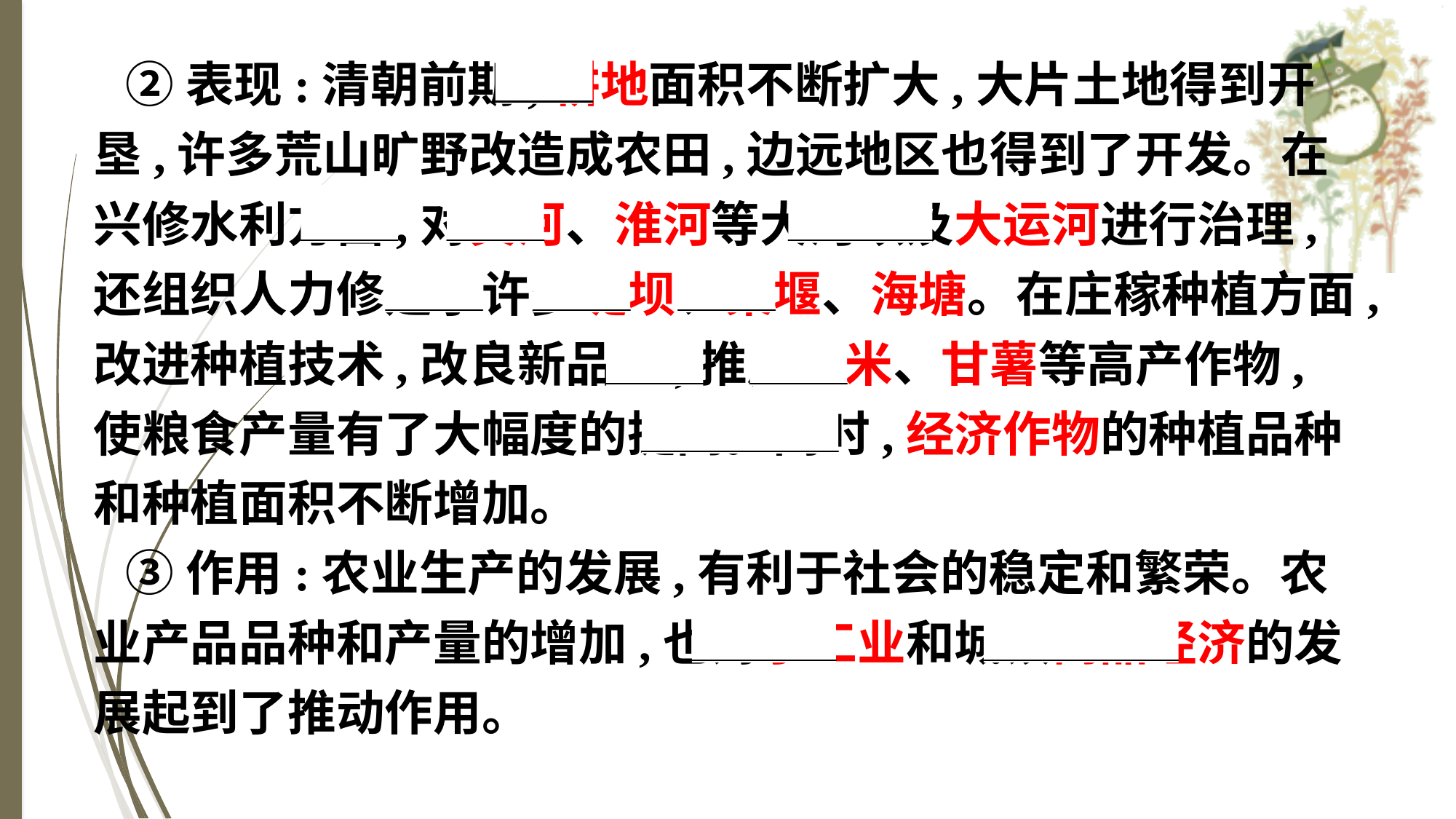

②表现:清朝前期,耕地面积不断扩大,大片土地得到开垦,许多荒山旷野改造成农田,边远地区也得到了开发。在兴修水利方面,对黄河、淮河等大河以及大运河进行治理,还组织人力修建了许多堤坝、渠堰、海塘。在庄稼种植方面,改进种植技术,改良新品种,推广玉米、甘薯等高产作物,使粮食产量有了大幅度的提高。同时,经济作物的种植品种和种植面积不断增加。
③作用:农业生产的发展,有利于社会的稳定和繁荣。农业产品品种和产量的增加,也对手工业和城镇商品经济的发展起到了推动作用。